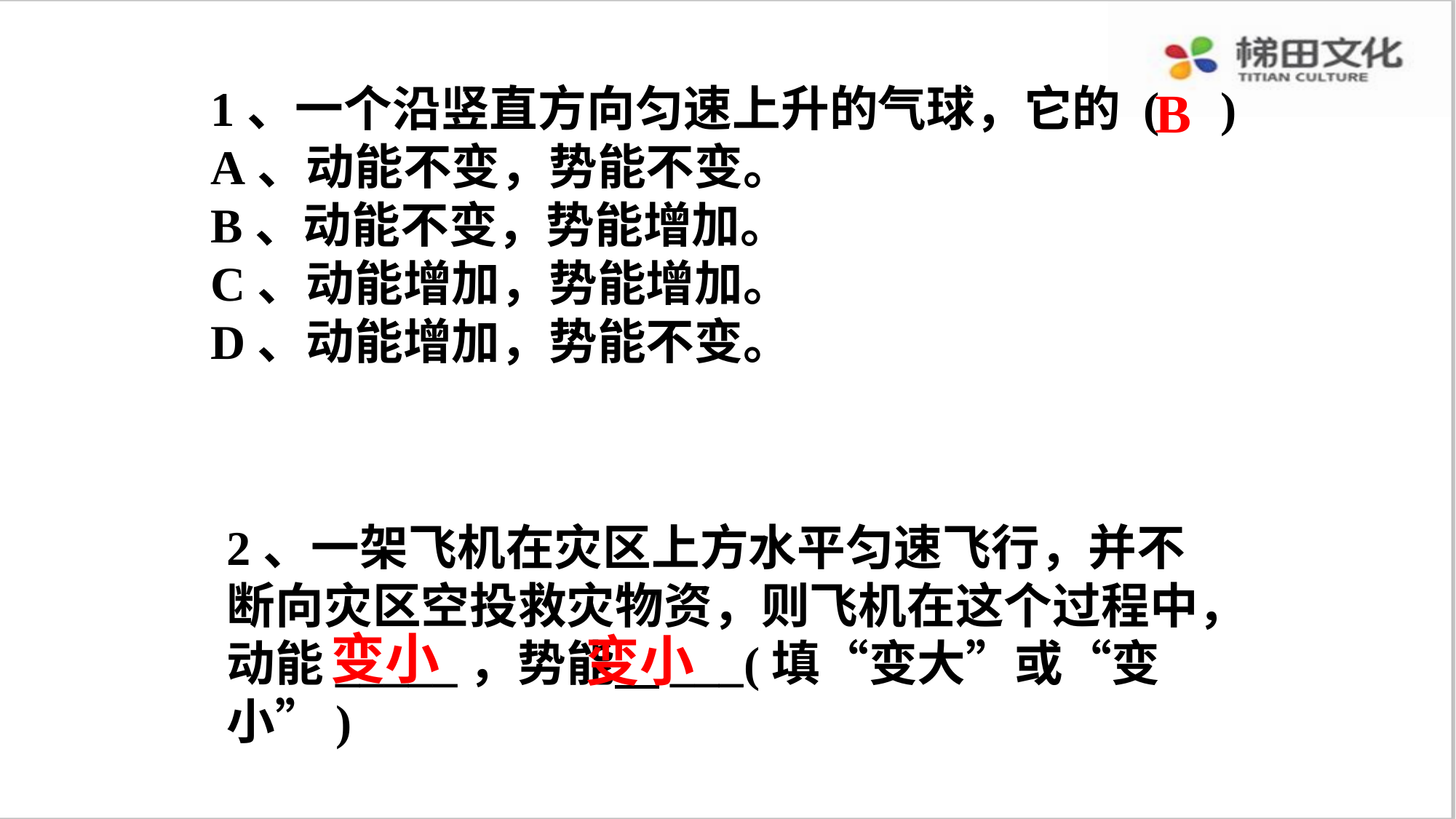

1、一个沿竖直方向匀速上升的气球，它的 (     )
A、动能不变，势能不变。
B、动能不变，势能增加。
C、动能增加，势能增加。
D、动能增加，势能不变。
B
2、一架飞机在灾区上方水平匀速飞行，并不断向灾区空投救灾物资，则飞机在这个过程中，动能_____，势能    ___(填“变大”或“变小”)
变小
变小